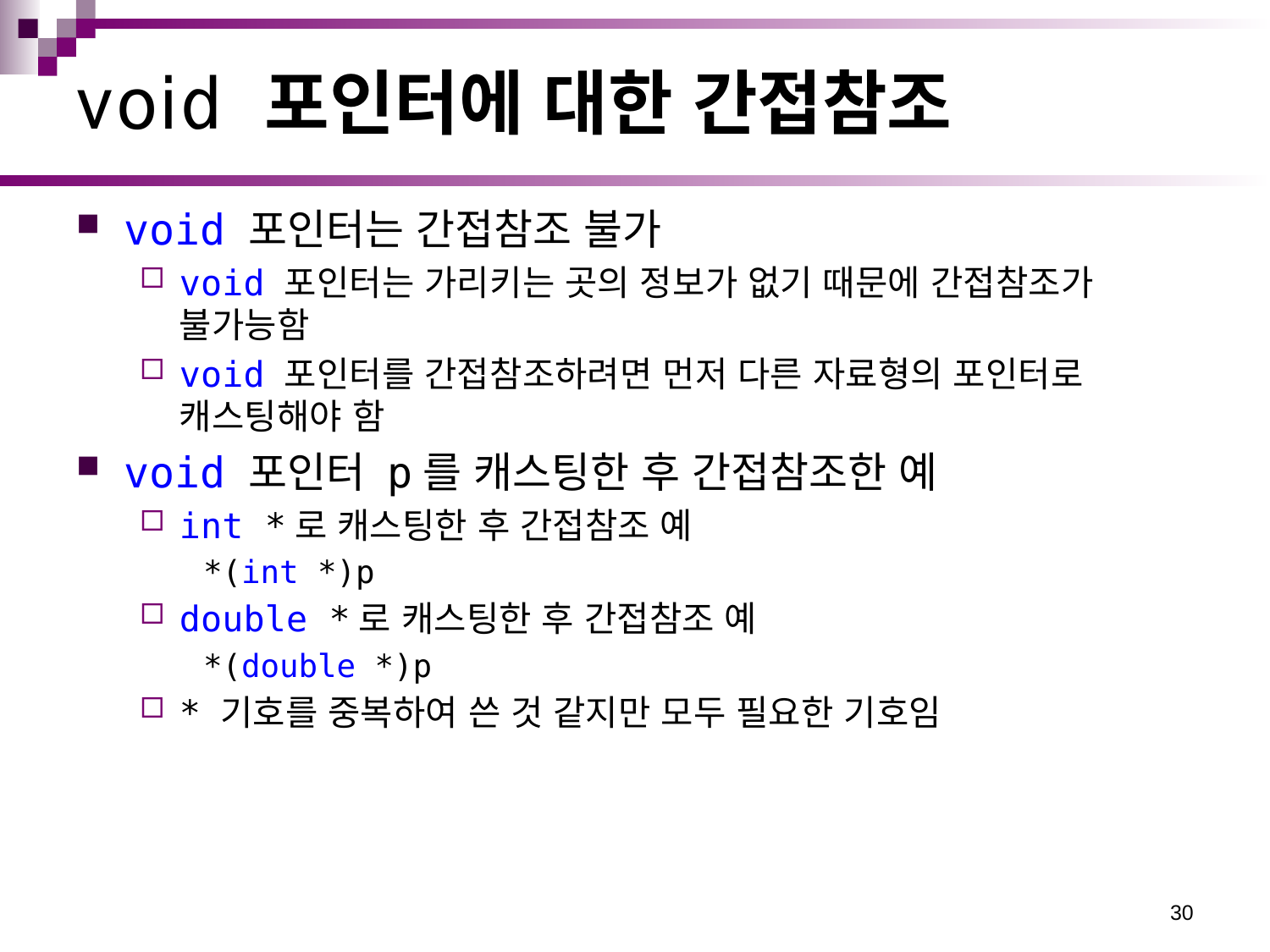

# void 포인터에 대한 간접참조
void 포인터는 간접참조 불가
void 포인터는 가리키는 곳의 정보가 없기 때문에 간접참조가 불가능함
void 포인터를 간접참조하려면 먼저 다른 자료형의 포인터로 캐스팅해야 함
void 포인터 p를 캐스팅한 후 간접참조한 예
int *로 캐스팅한 후 간접참조 예
*(int *)p
double *로 캐스팅한 후 간접참조 예
*(double *)p
* 기호를 중복하여 쓴 것 같지만 모두 필요한 기호임
30